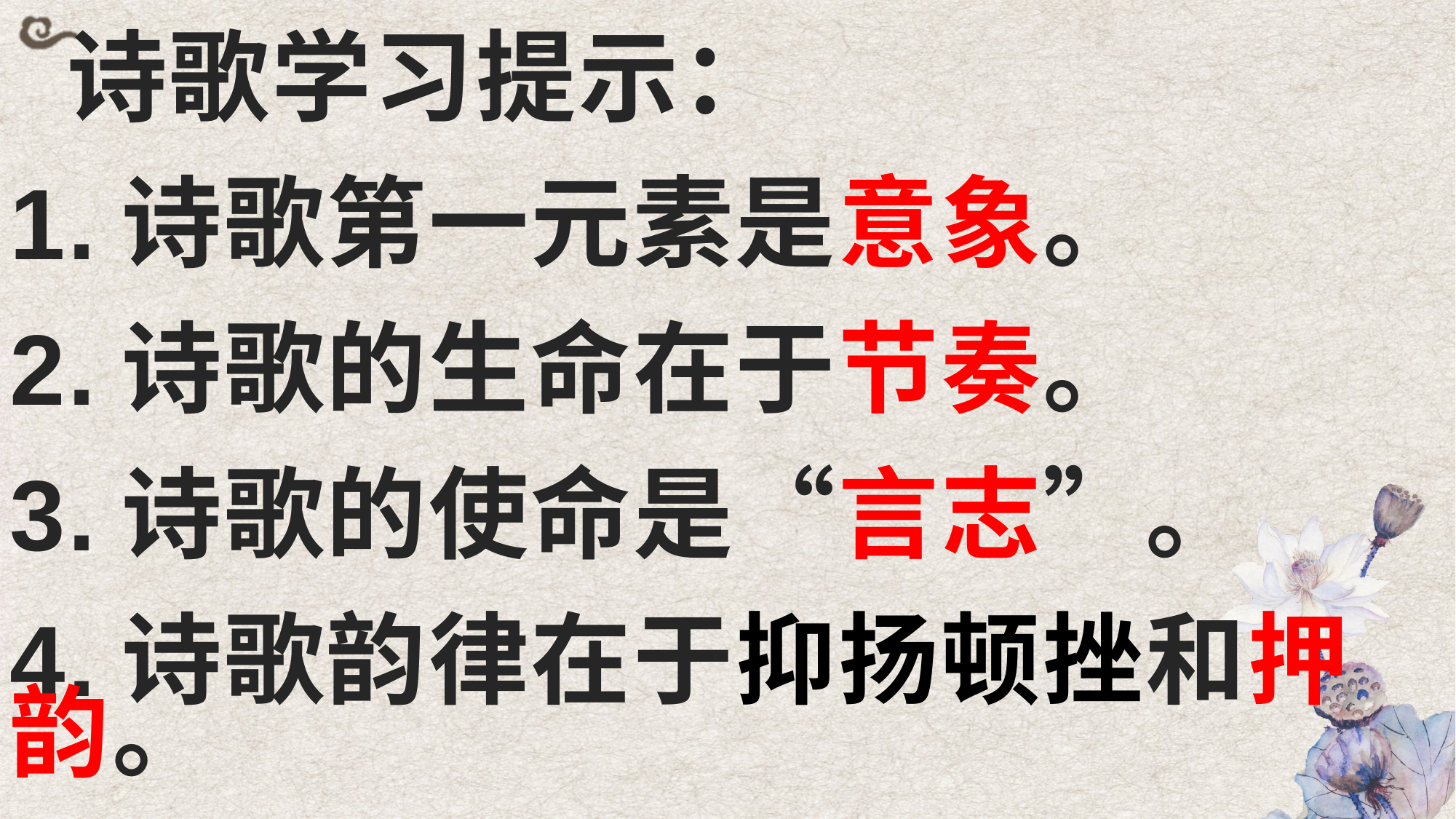

诗歌学习提示：

1.诗歌第一元素是意象。

2.诗歌的生命在于节奏。

3.诗歌的使命是“言志”。

4.诗歌韵律在于抑扬顿挫和押韵。